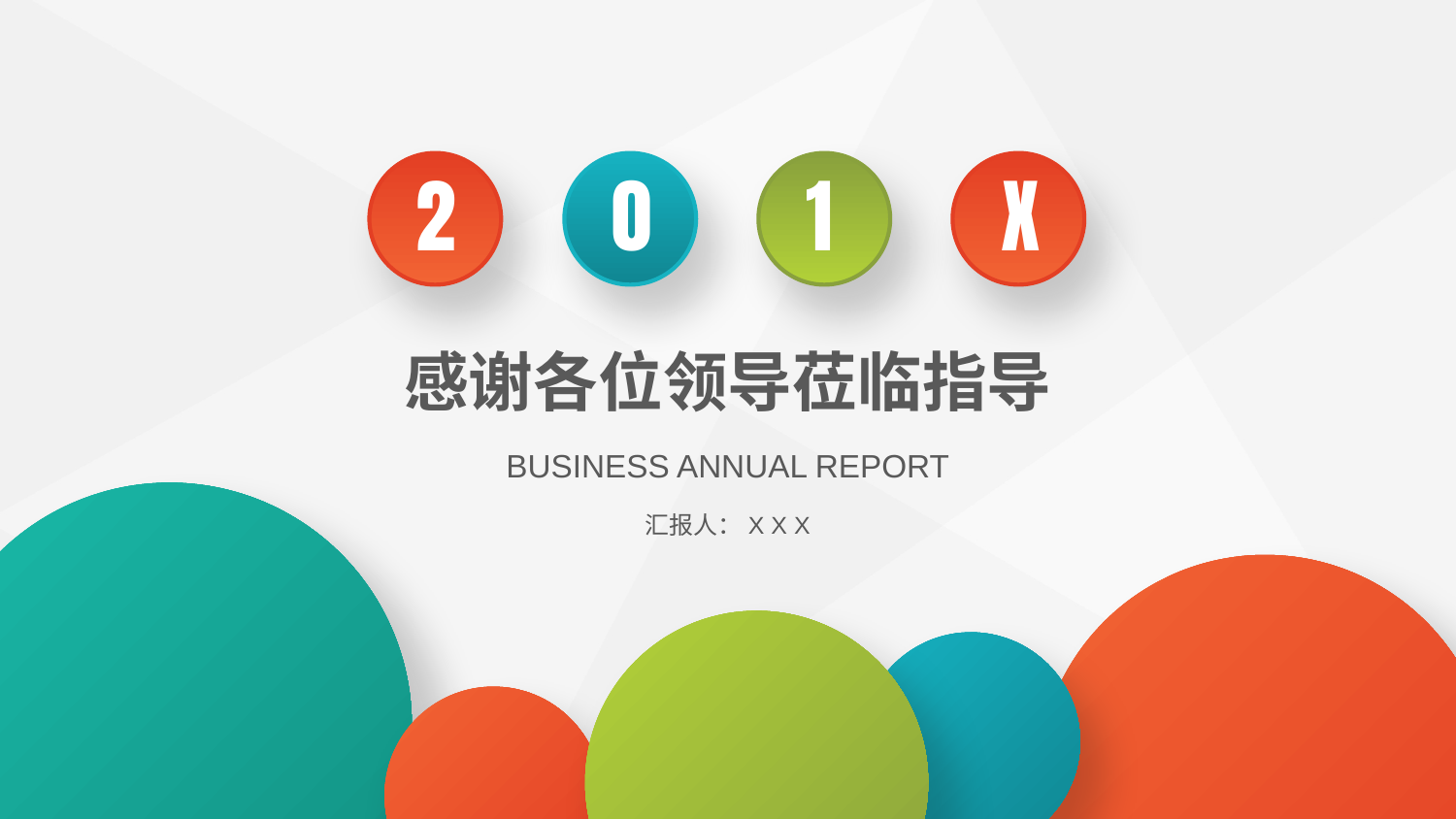

2
0
1
X
感谢各位领导莅临指导
BUSINESS ANNUAL REPORT

汇报人：X X X